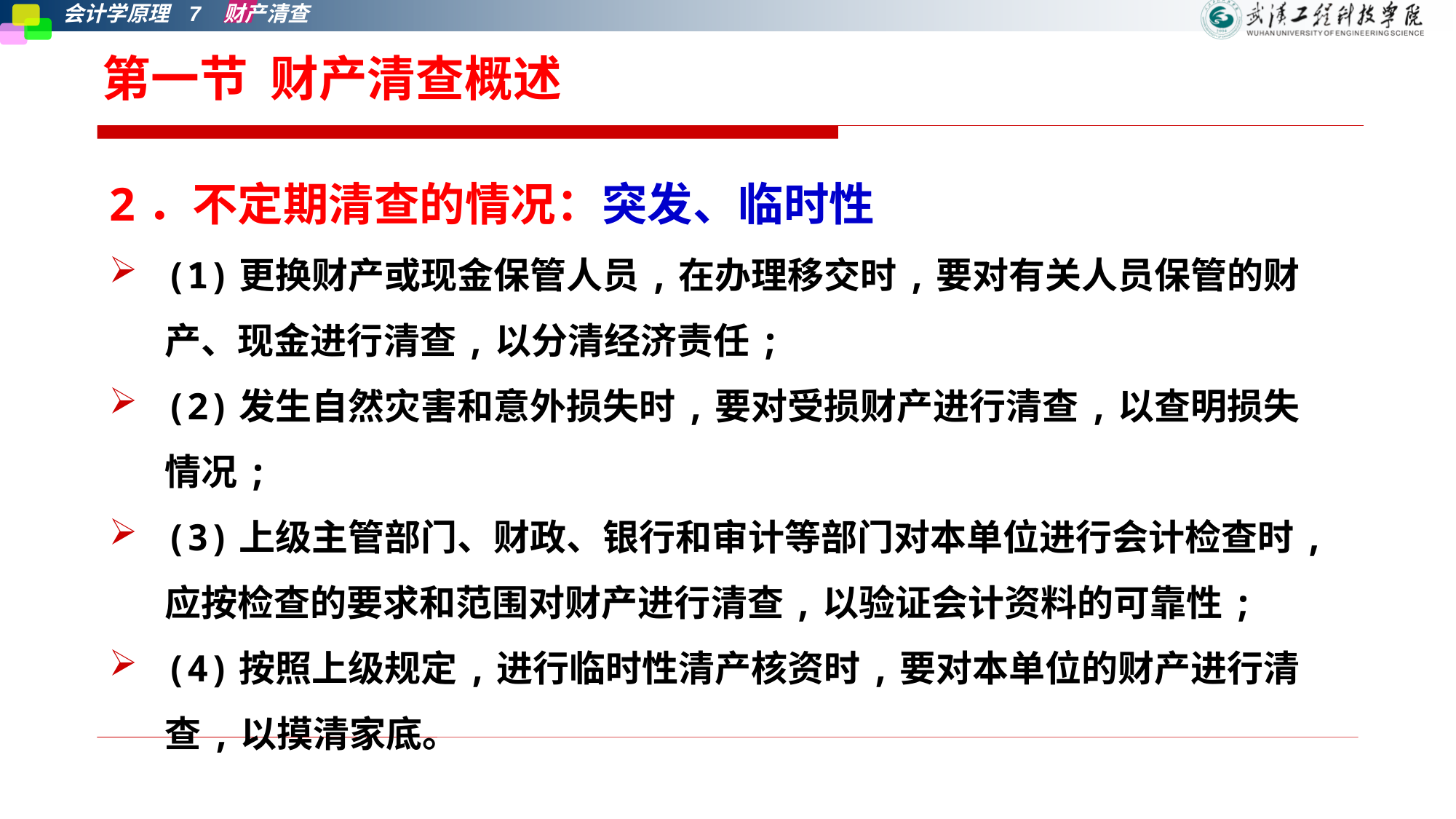

# 第一节  财产清查概述
2．不定期清查的情况：突发、临时性
(1)更换财产或现金保管人员,在办理移交时,要对有关人员保管的财产、现金进行清查,以分清经济责任;
(2)发生自然灾害和意外损失时,要对受损财产进行清查,以查明损失情况;
(3)上级主管部门、财政、银行和审计等部门对本单位进行会计检查时,应按检查的要求和范围对财产进行清查,以验证会计资料的可靠性;
(4)按照上级规定,进行临时性清产核资时,要对本单位的财产进行清查,以摸清家底。